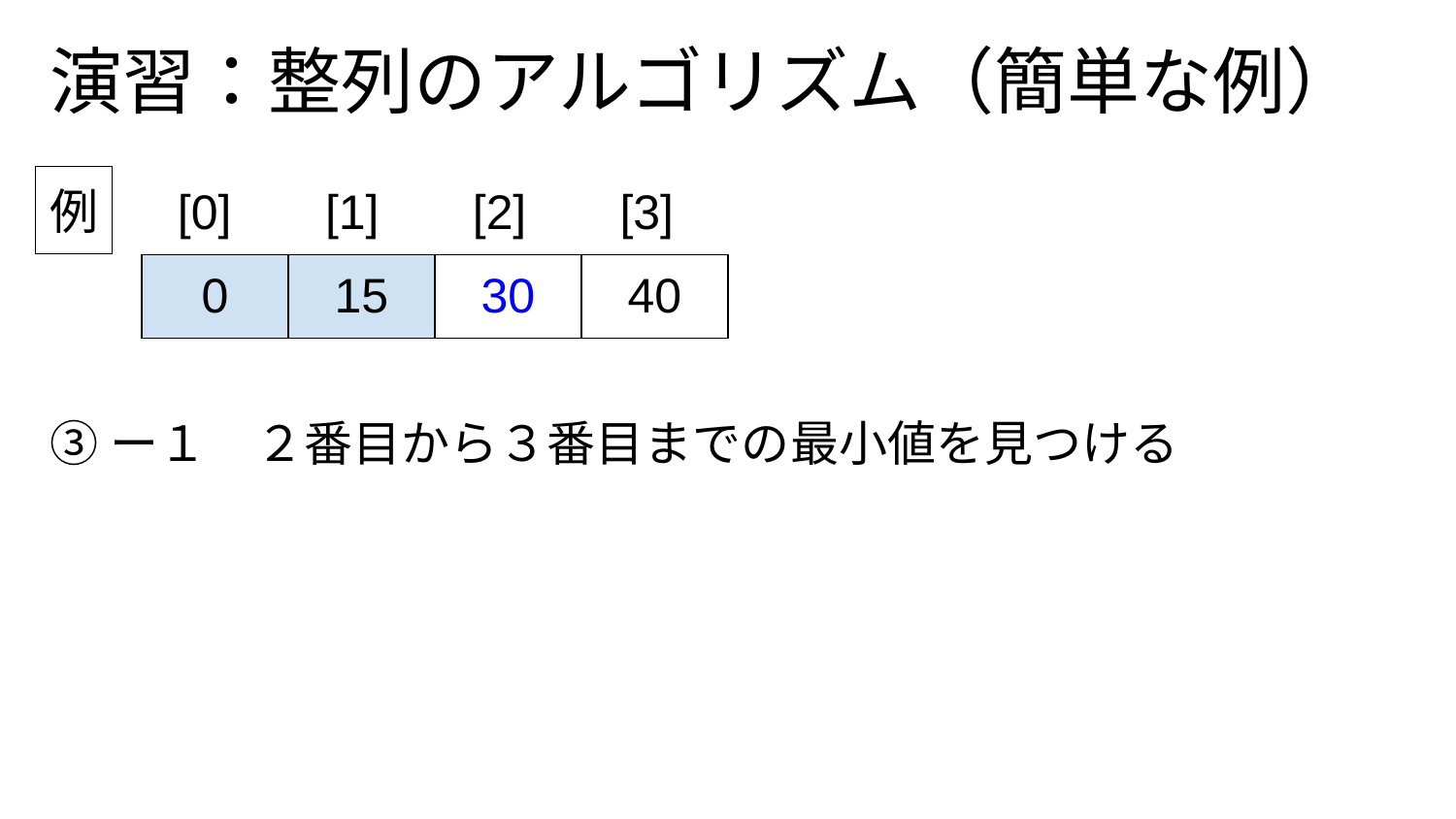

# 演習：整列のアルゴリズム（簡単な例）
例
[0]
[1]
[2]
[3]
| 0 | 15 | 30 | 40 |
| --- | --- | --- | --- |
③ー１　２番目から３番目までの最小値を見つける